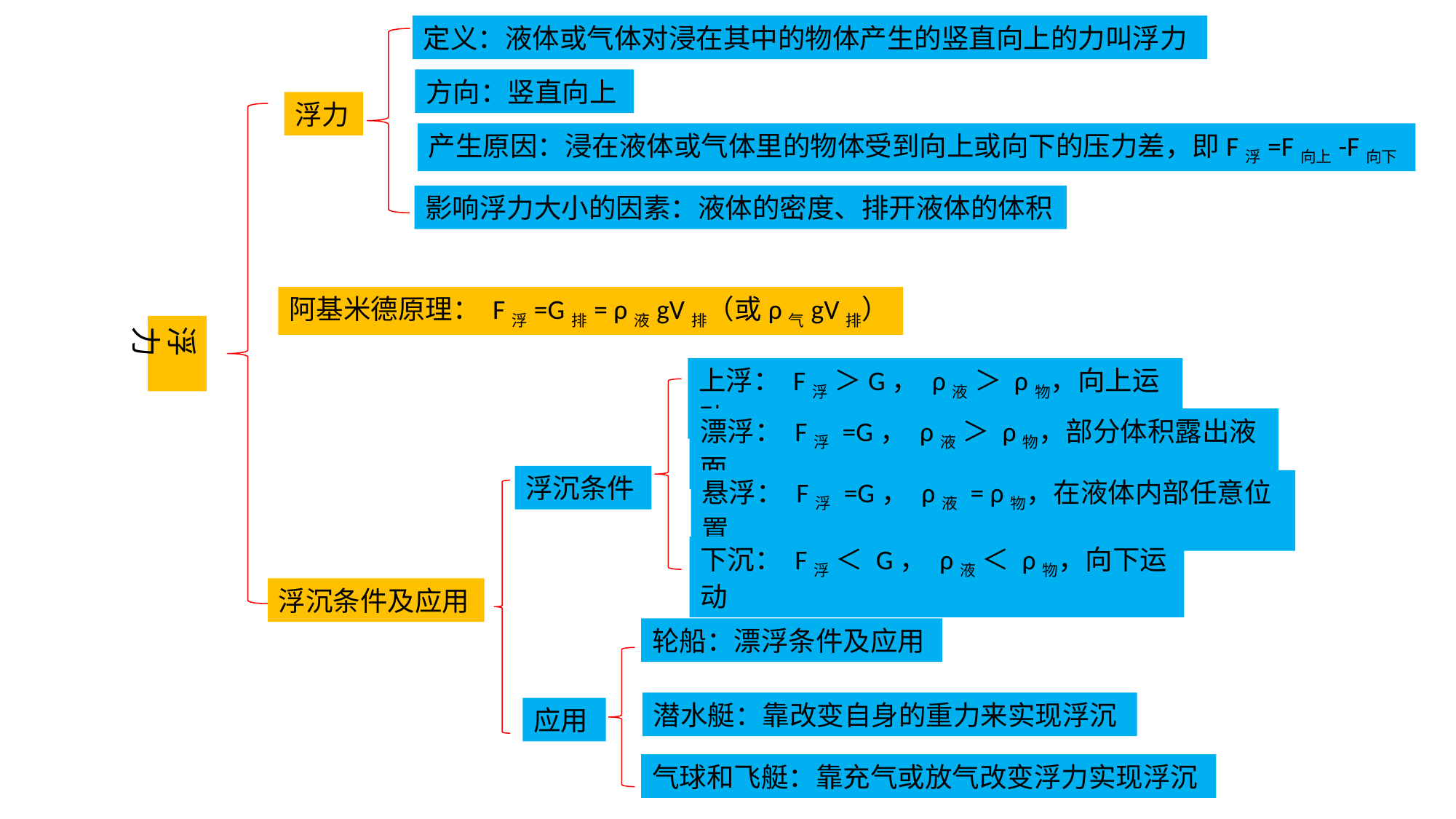

定义：液体或气体对浸在其中的物体产生的竖直向上的力叫浮力

方向：竖直向上
浮力

产生原因：浸在液体或气体里的物体受到向上或向下的压力差，即F浮=F向上-F向下
影响浮力大小的因素：液体的密度、排开液体的体积
阿基米德原理： F浮=G排= ρ液gV排（或ρ气gV排）
浮力
上浮： F浮 ＞G， ρ液 ＞ ρ物，向上运动

漂浮： F浮 =G， ρ液 ＞ ρ物，部分体积露出液面
浮沉条件
悬浮： F浮 =G， ρ液 = ρ物，在液体内部任意位置

下沉： F浮 ＜ G， ρ液 ＜ ρ物，向下运动
浮沉条件及应用
轮船：漂浮条件及应用

潜水艇：靠改变自身的重力来实现浮沉
应用
气球和飞艇：靠充气或放气改变浮力实现浮沉